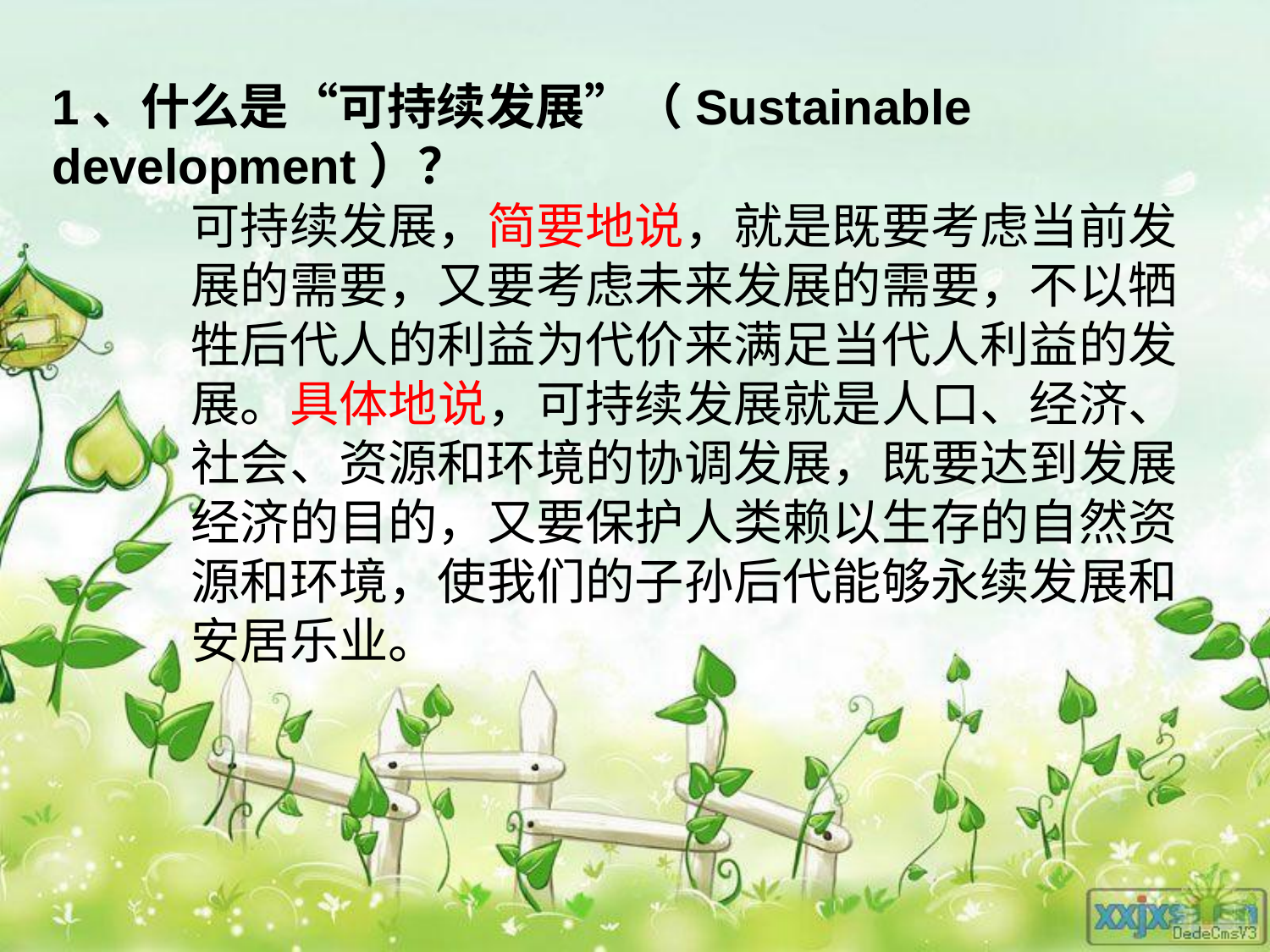

1、什么是“可持续发展”（Sustainable development）？
可持续发展，简要地说，就是既要考虑当前发展的需要，又要考虑未来发展的需要，不以牺牲后代人的利益为代价来满足当代人利益的发展。具体地说，可持续发展就是人口、经济、社会、资源和环境的协调发展，既要达到发展经济的目的，又要保护人类赖以生存的自然资源和环境，使我们的子孙后代能够永续发展和安居乐业。